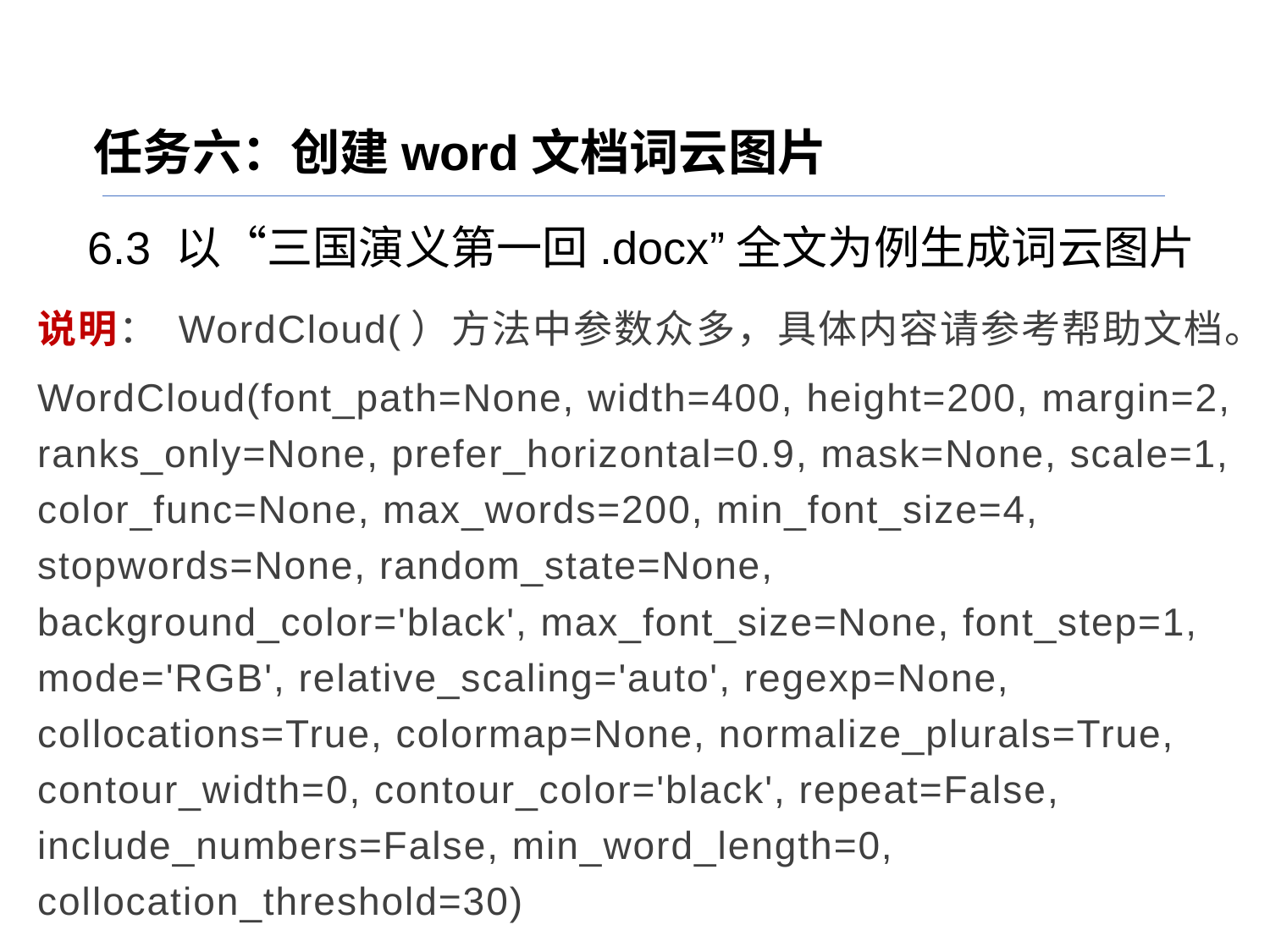

任务六：创建word文档词云图片
6.3 以“三国演义第一回.docx”全文为例生成词云图片
说明： WordCloud(）方法中参数众多，具体内容请参考帮助文档。
WordCloud(font_path=None, width=400, height=200, margin=2, ranks_only=None, prefer_horizontal=0.9, mask=None, scale=1, color_func=None, max_words=200, min_font_size=4, stopwords=None, random_state=None, background_color='black', max_font_size=None, font_step=1, mode='RGB', relative_scaling='auto', regexp=None, collocations=True, colormap=None, normalize_plurals=True, contour_width=0, contour_color='black', repeat=False, include_numbers=False, min_word_length=0, collocation_threshold=30)